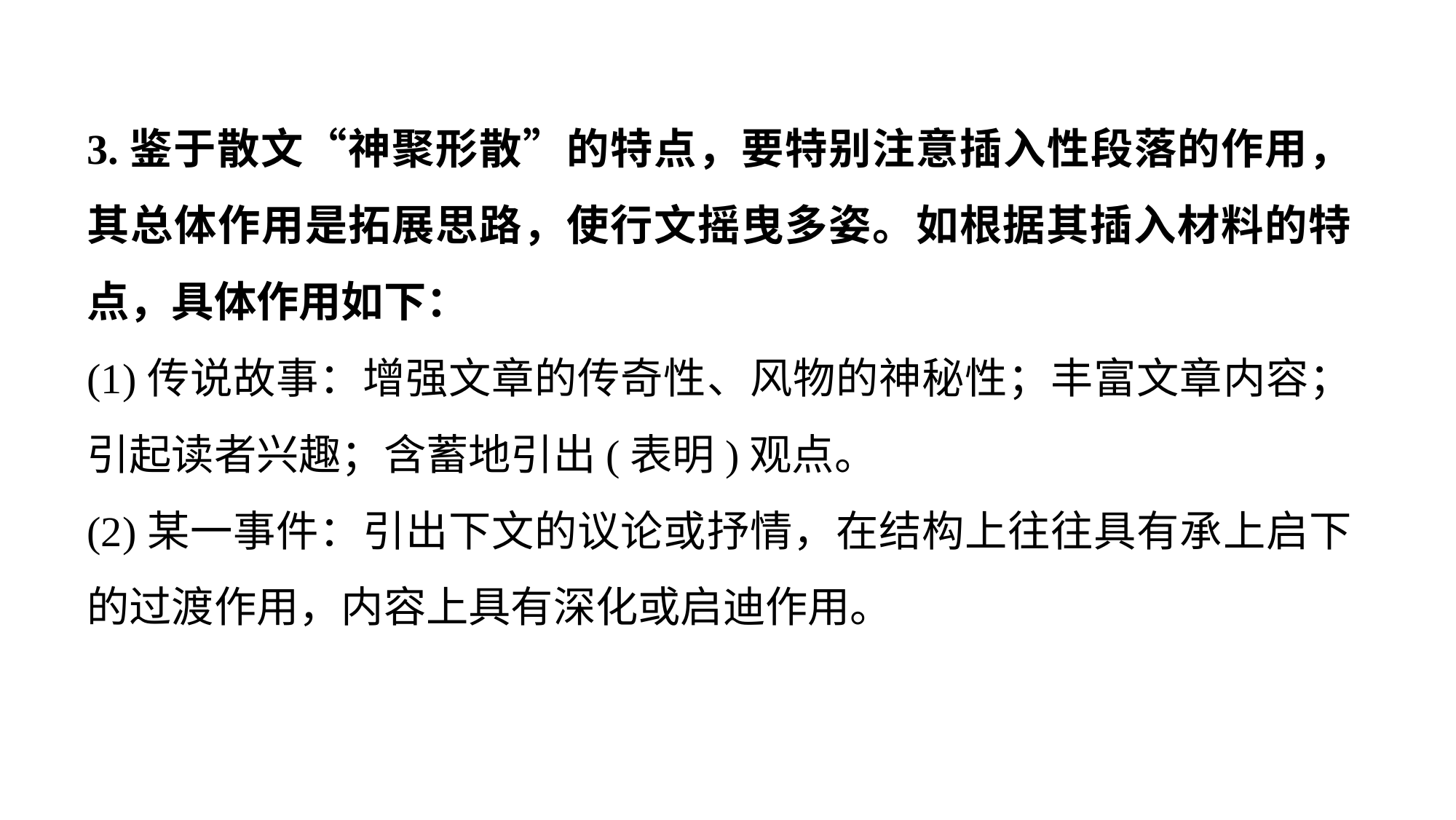

3.鉴于散文“神聚形散”的特点，要特别注意插入性段落的作用，其总体作用是拓展思路，使行文摇曳多姿。如根据其插入材料的特点，具体作用如下：
(1)传说故事：增强文章的传奇性、风物的神秘性；丰富文章内容；引起读者兴趣；含蓄地引出(表明)观点。
(2)某一事件：引出下文的议论或抒情，在结构上往往具有承上启下的过渡作用，内容上具有深化或启迪作用。